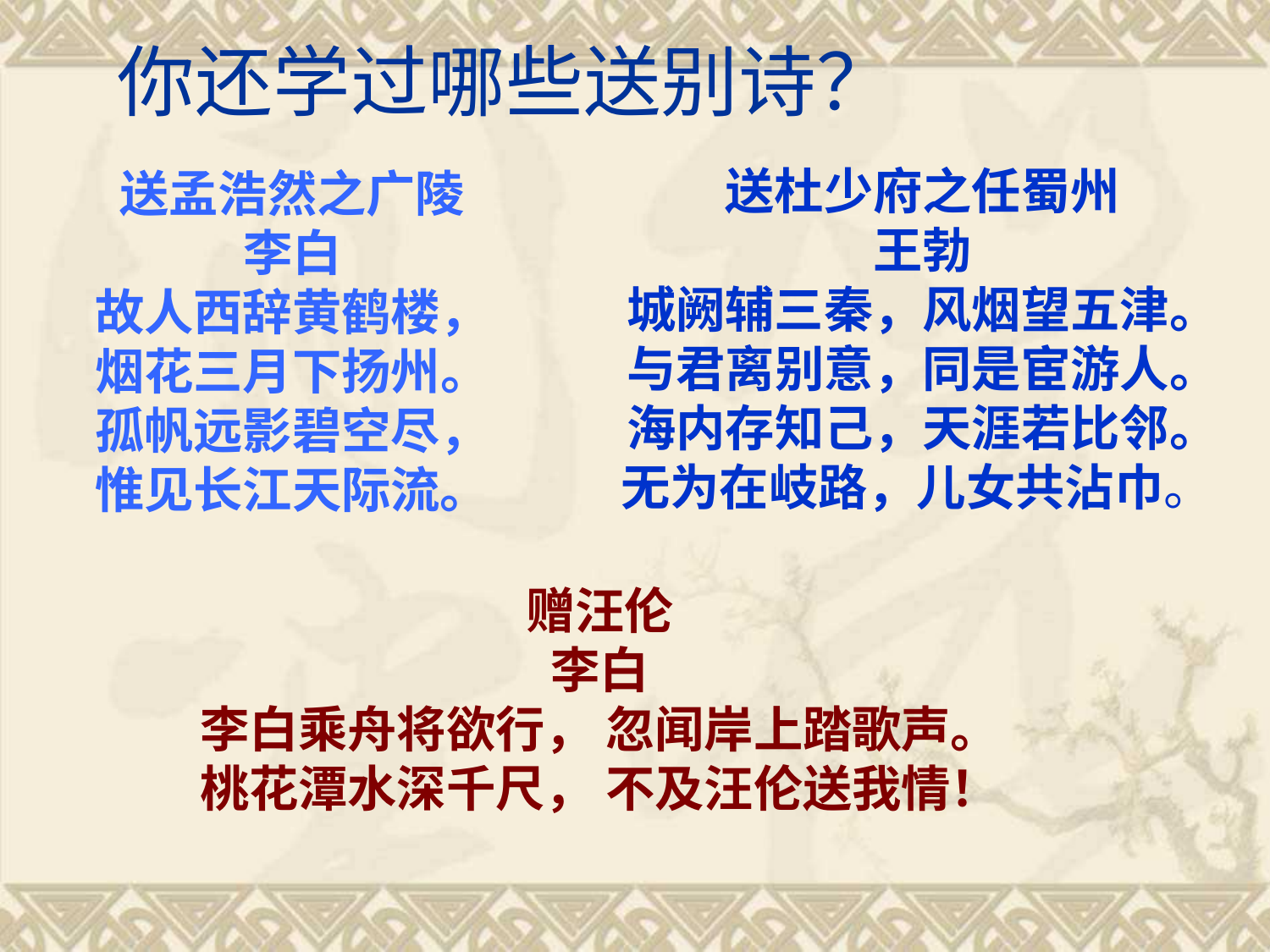

# 你还学过哪些送别诗？
送杜少府之任蜀州
王勃
城阙辅三秦，风烟望五津。
与君离别意，同是宦游人。
海内存知己，天涯若比邻。
无为在岐路，儿女共沾巾。
送孟浩然之广陵
李白
故人西辞黄鹤楼，
烟花三月下扬州。
孤帆远影碧空尽，
惟见长江天际流。

赠汪伦
李白
李白乘舟将欲行， 忽闻岸上踏歌声。
桃花潭水深千尺， 不及汪伦送我情！